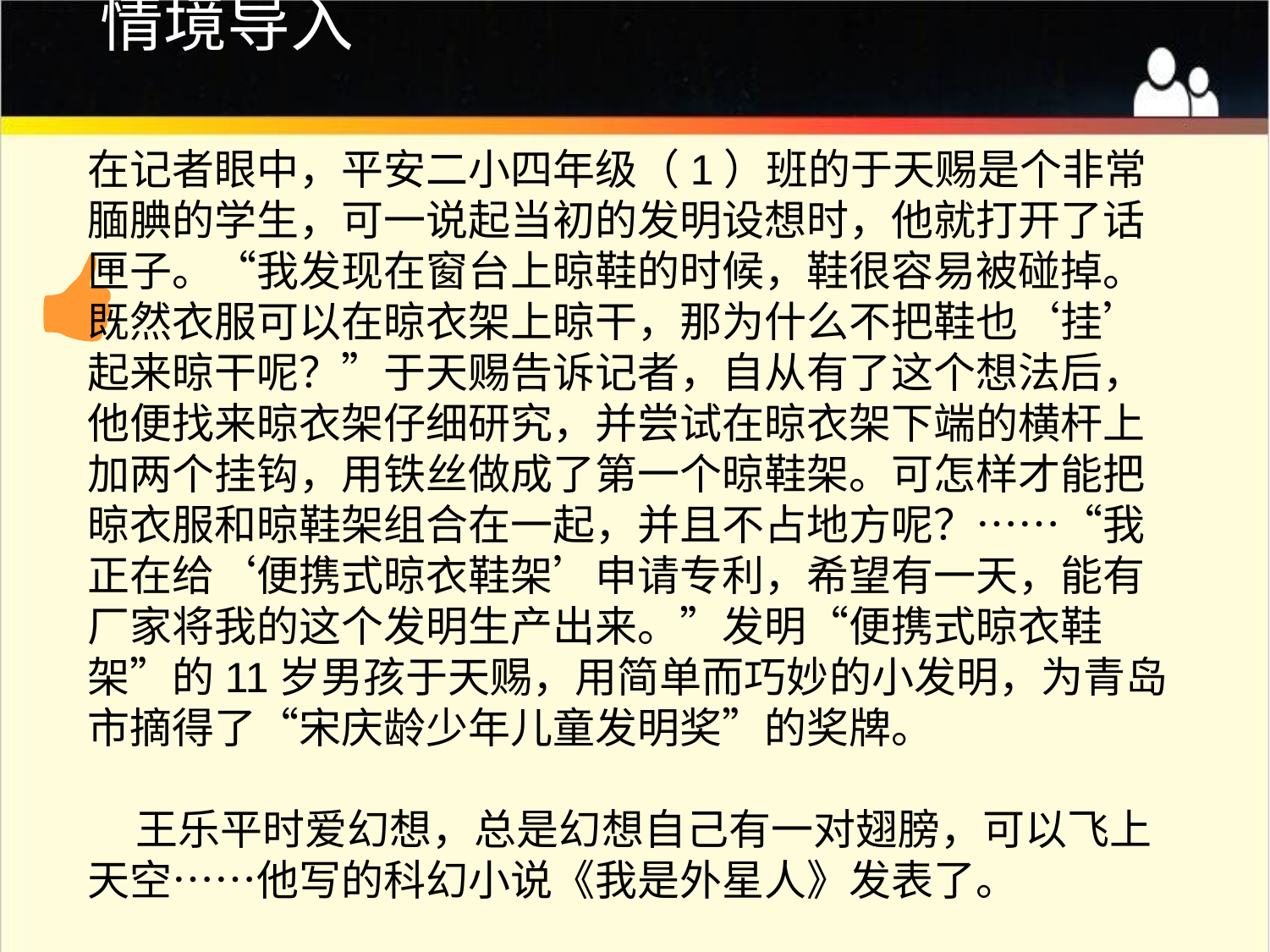

# 情境导入
在记者眼中，平安二小四年级（1）班的于天赐是个非常腼腆的学生，可一说起当初的发明设想时，他就打开了话匣子。“我发现在窗台上晾鞋的时候，鞋很容易被碰掉。既然衣服可以在晾衣架上晾干，那为什么不把鞋也‘挂’起来晾干呢？”于天赐告诉记者，自从有了这个想法后，他便找来晾衣架仔细研究，并尝试在晾衣架下端的横杆上加两个挂钩，用铁丝做成了第一个晾鞋架。可怎样才能把晾衣服和晾鞋架组合在一起，并且不占地方呢？……“我正在给‘便携式晾衣鞋架’申请专利，希望有一天，能有厂家将我的这个发明生产出来。”发明“便携式晾衣鞋架”的11岁男孩于天赐，用简单而巧妙的小发明，为青岛市摘得了“宋庆龄少年儿童发明奖”的奖牌。

    王乐平时爱幻想，总是幻想自己有一对翅膀，可以飞上天空……他写的科幻小说《我是外星人》发表了。

     以上两位同学拥有了什么权利？于天赐为什么要申请专利？